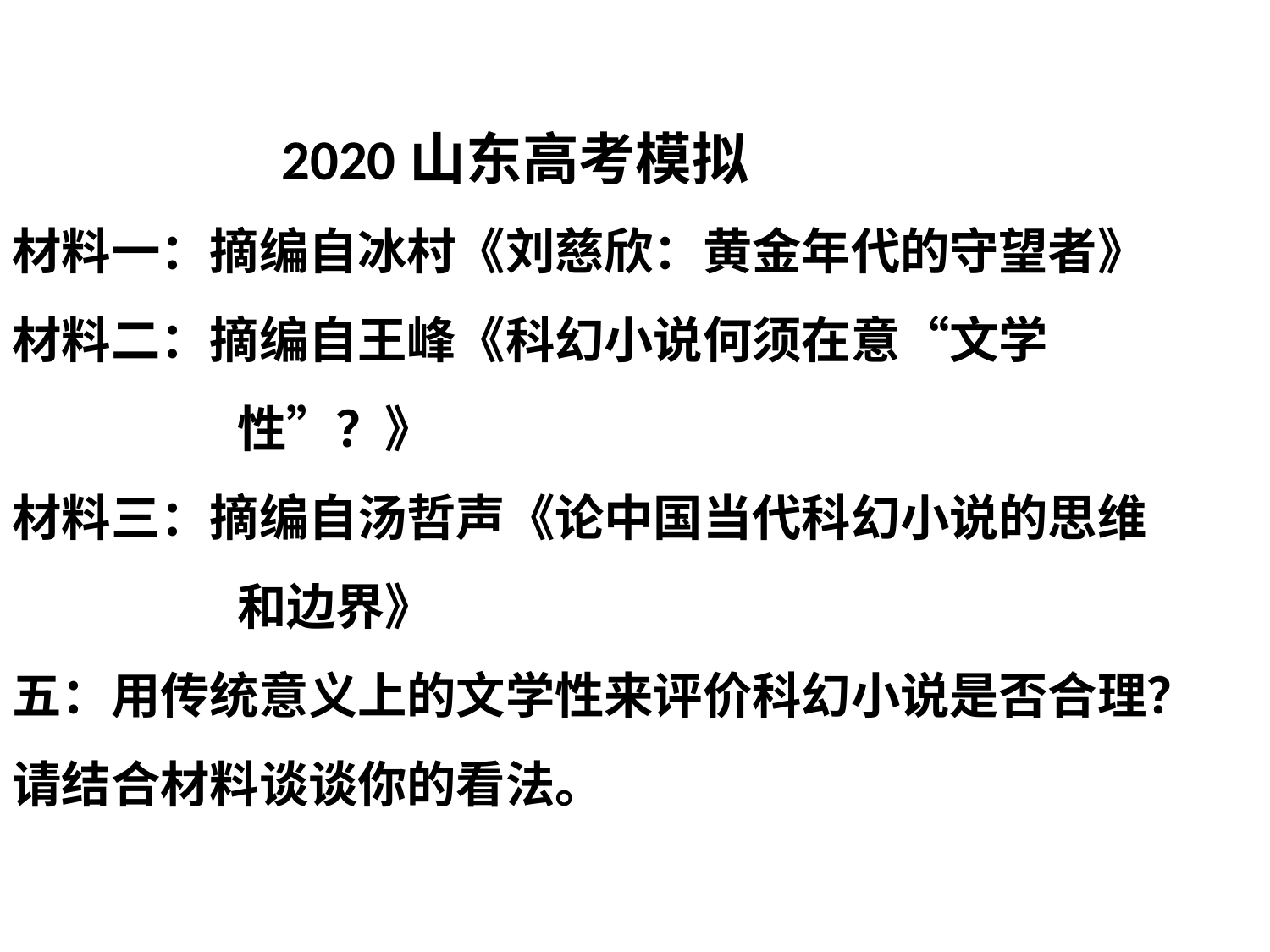

2020山东高考模拟
材料一：摘编自冰村《刘慈欣：黄金年代的守望者》
材料二：摘编自王峰《科幻小说何须在意“文学
                   性”？》
材料三：摘编自汤哲声《论中国当代科幻小说的思维
                   和边界》
五：用传统意义上的文学性来评价科幻小说是否合理？请结合材料谈谈你的看法。